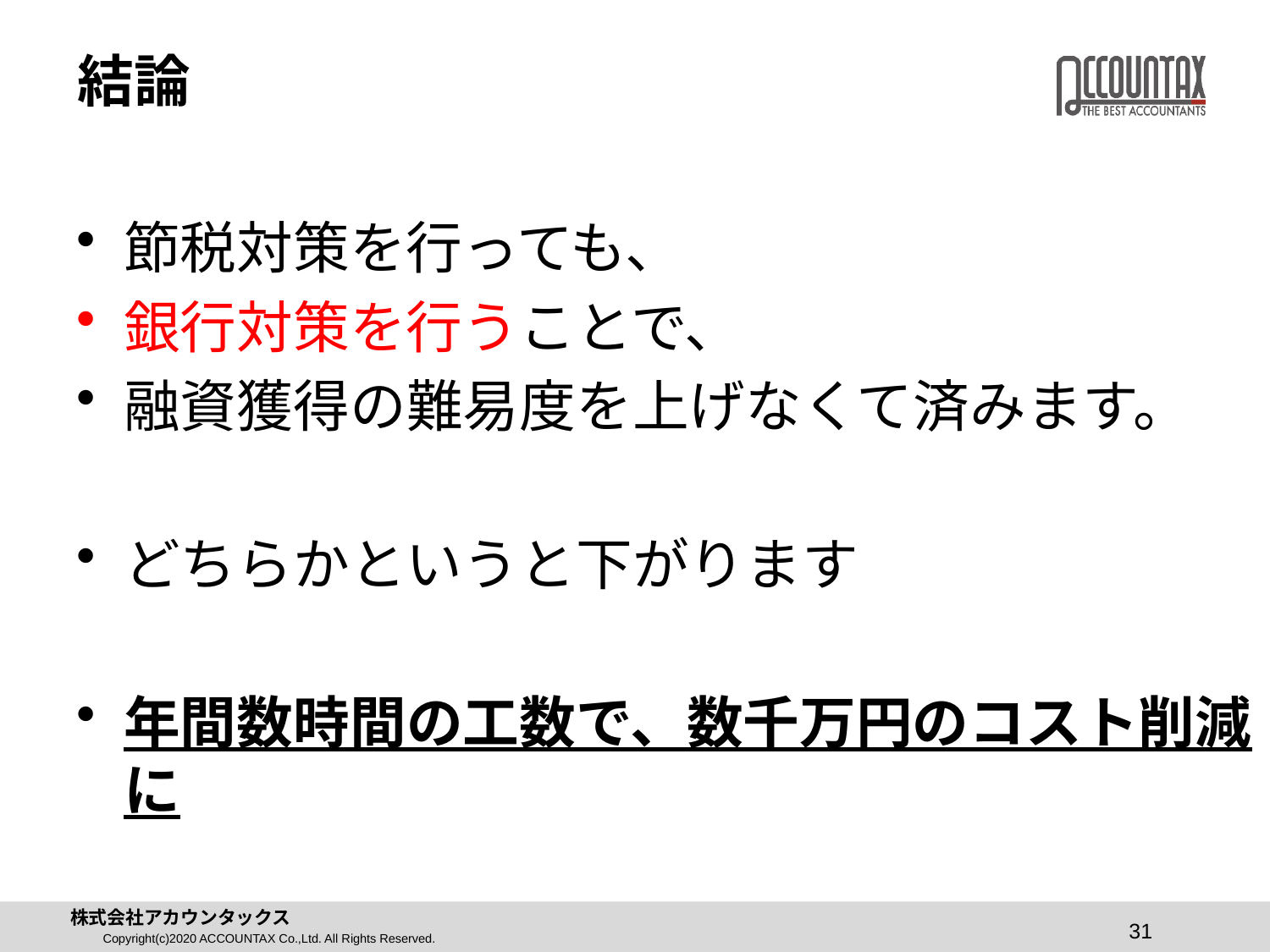

# 結論
節税対策を行っても、
銀行対策を行うことで、
融資獲得の難易度を上げなくて済みます。

どちらかというと下がります

年間数時間の工数で、数千万円のコスト削減に
31